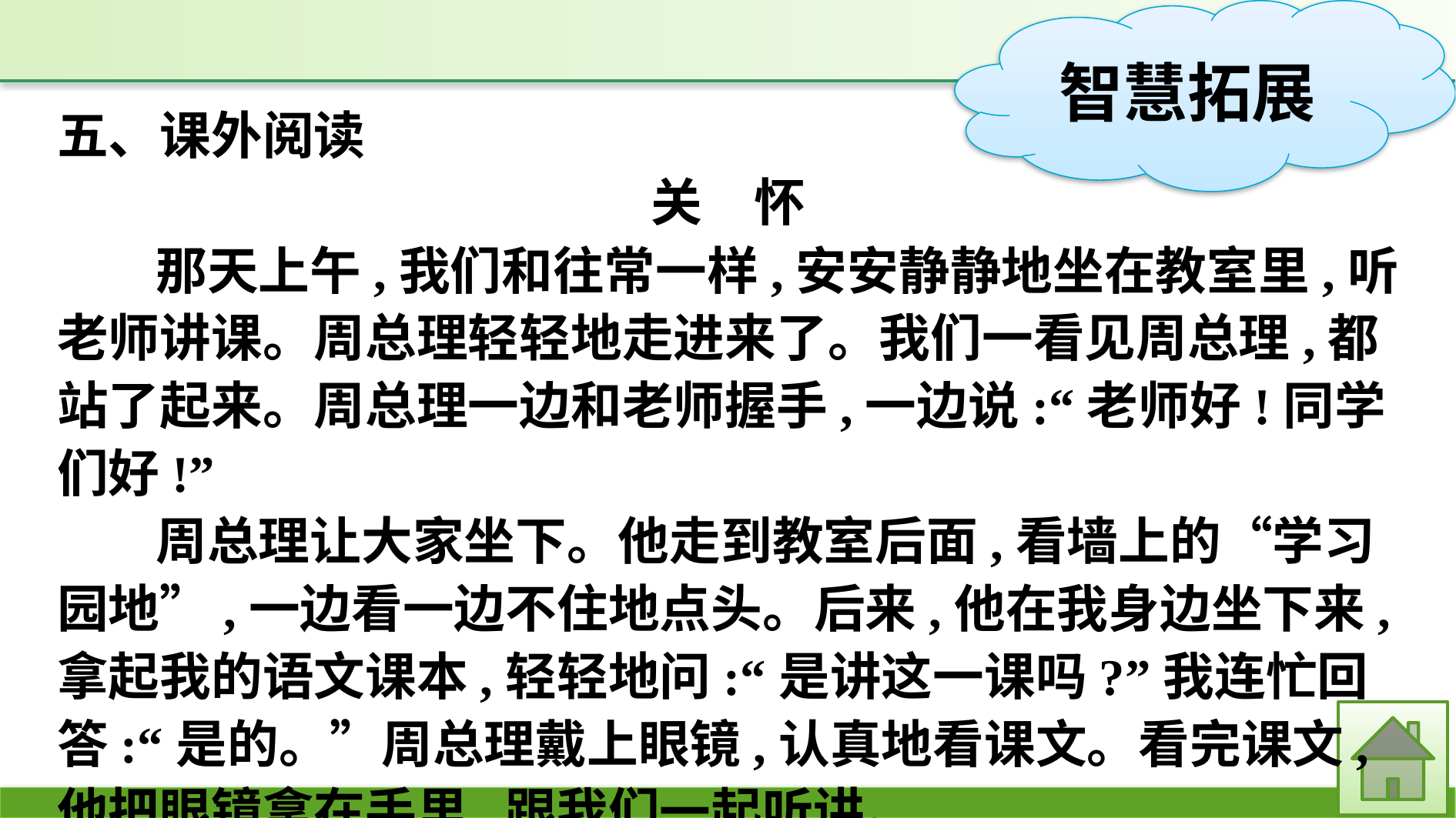

五、课外阅读
关　怀
   那天上午,我们和往常一样,安安静静地坐在教室里,听老师讲课。周总理轻轻地走进来了。我们一看见周总理,都站了起来。周总理一边和老师握手,一边说:“老师好!同学们好!”
   周总理让大家坐下。他走到教室后面,看墙上的“学习园地”,一边看一边不住地点头。后来,他在我身边坐下来,拿起我的语文课本,轻轻地问:“是讲这一课吗?”我连忙回答:“是的。”周总理戴上眼镜,认真地看课文。看完课文,他把眼镜拿在手里,跟我们一起听讲。